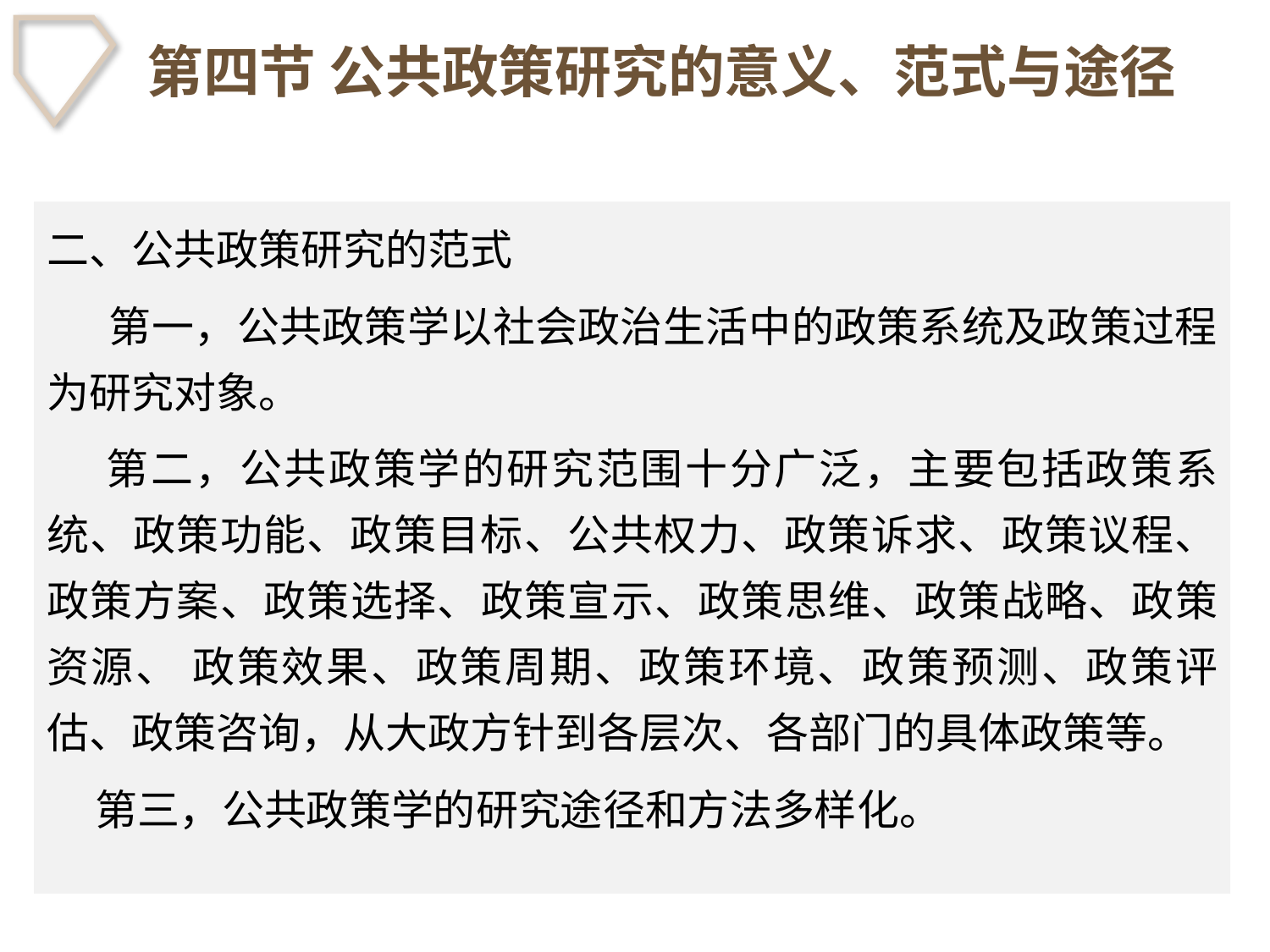

# 第四节 公共政策研究的意义、范式与途径
二、公共政策研究的范式
　  第一，公共政策学以社会政治生活中的政策系统及政策过程为研究对象。
    第二，公共政策学的研究范围十分广泛，主要包括政策系统、政策功能、政策目标、公共权力、政策诉求、政策议程、政策方案、政策选择、政策宣示、政策思维、政策战略、政策资源、 政策效果、政策周期、政策环境、政策预测、政策评估、政策咨询，从大政方针到各层次、各部门的具体政策等。
    第三，公共政策学的研究途径和方法多样化。